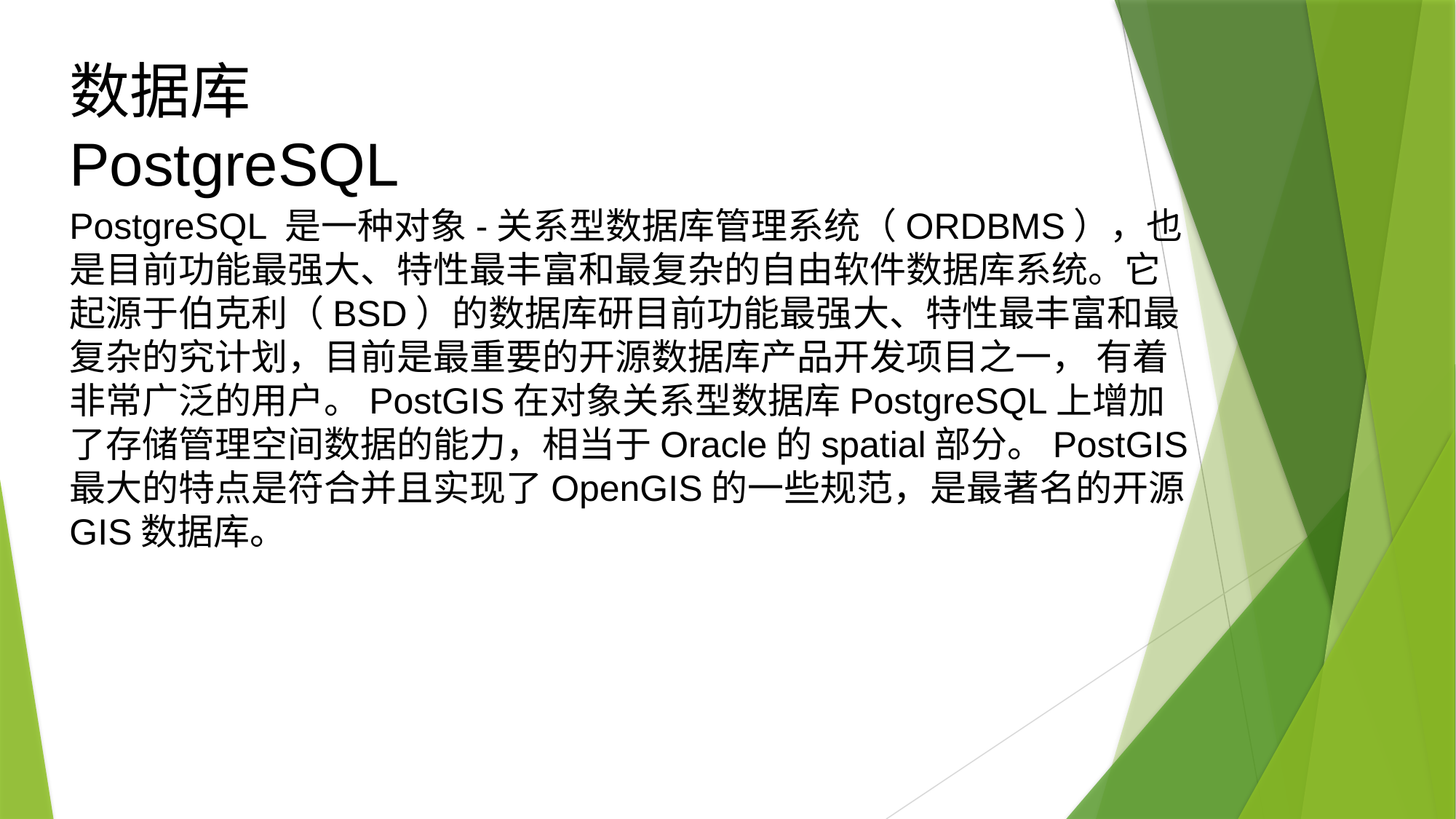

数据库PostgreSQL
PostgreSQL 是一种对象-关系型数据库管理系统（ORDBMS），也是目前功能最强大、特性最丰富和最复杂的自由软件数据库系统。它起源于伯克利（BSD）的数据库研目前功能最强大、特性最丰富和最复杂的究计划，目前是最重要的开源数据库产品开发项目之一， 有着非常广泛的用户。PostGIS在对象关系型数据库PostgreSQL上增加了存储管理空间数据的能力，相当于Oracle的spatial部分。PostGIS最大的特点是符合并且实现了OpenGIS的一些规范，是最著名的开源GIS数据库。